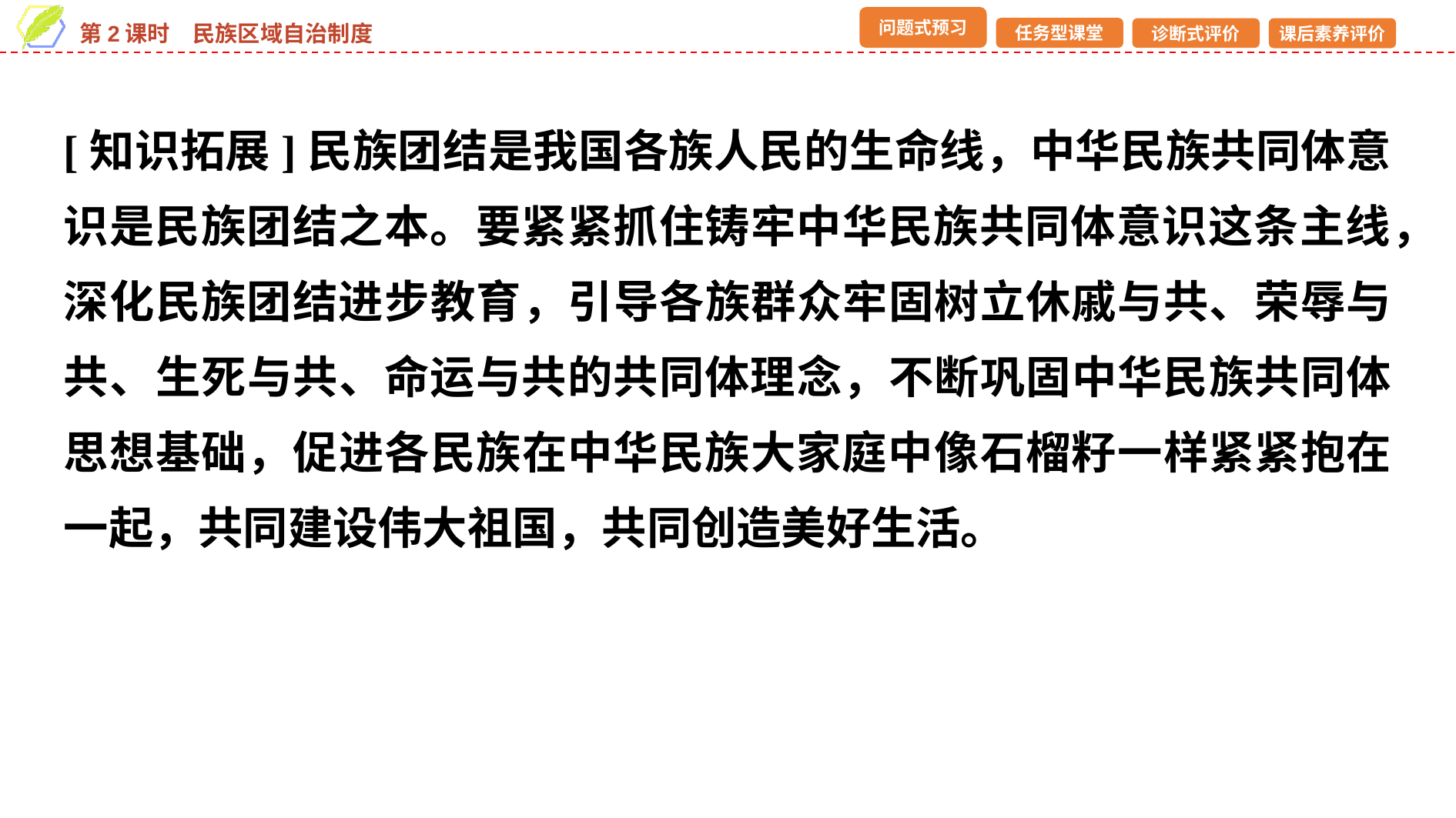

[知识拓展]民族团结是我国各族人民的生命线，中华民族共同体意识是民族团结之本。要紧紧抓住铸牢中华民族共同体意识这条主线，深化民族团结进步教育，引导各族群众牢固树立休戚与共、荣辱与共、生死与共、命运与共的共同体理念，不断巩固中华民族共同体思想基础，促进各民族在中华民族大家庭中像石榴籽一样紧紧抱在一起，共同建设伟大祖国，共同创造美好生活。